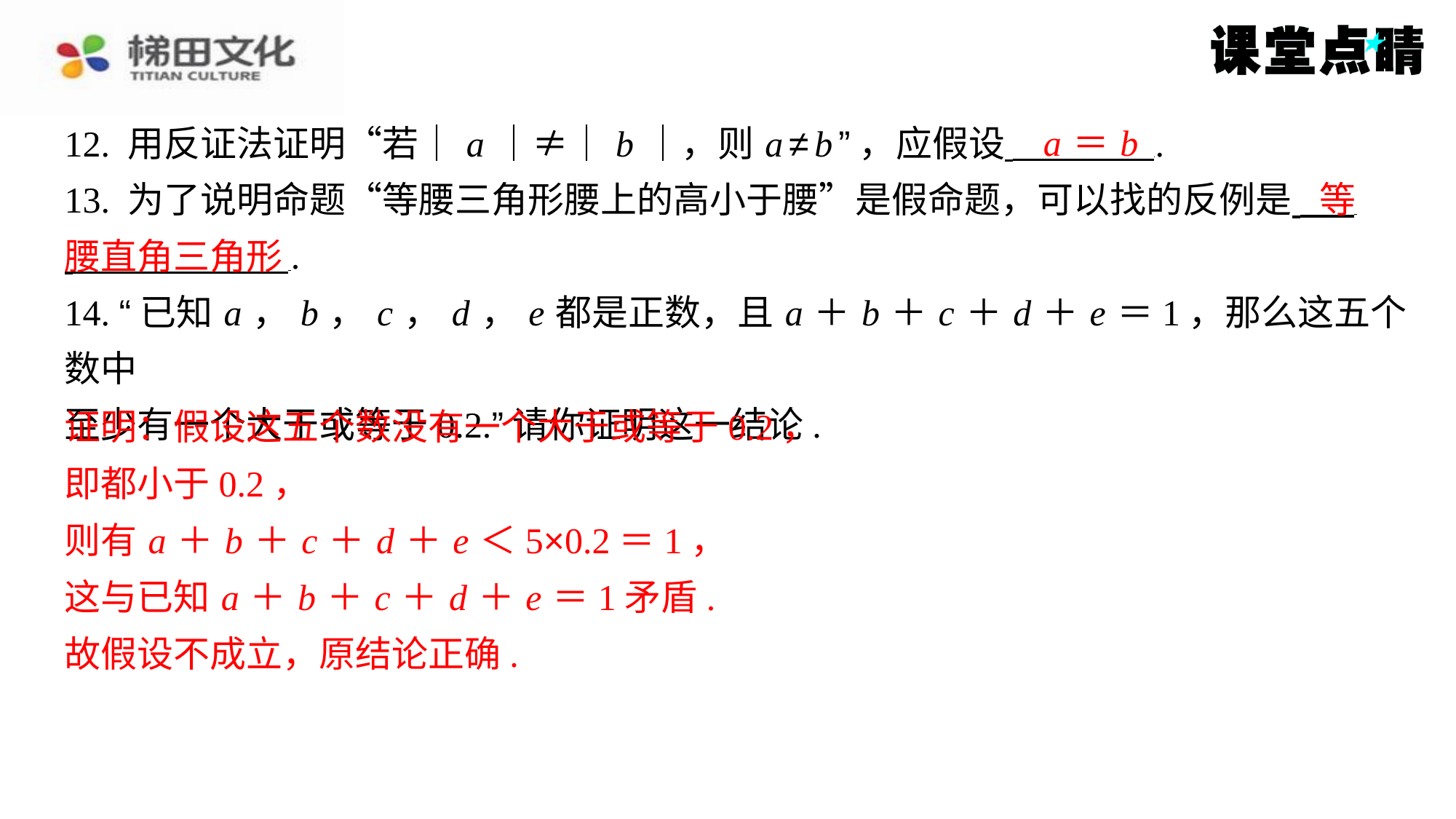

a ＝ b
12. 用反证法证明“若｜ a ｜≠｜ b ｜，则 a ≠ b ”，应假设                       ⁠.
13. 为了说明命题“等腰三角形腰上的高小于腰”是假命题，可以找的反例是          ⁠
                                  ⁠.
14. “已知 a ， b ， c ， d ， e 都是正数，且 a ＋ b ＋ c ＋ d ＋ e ＝1，那么这五个数中
至少有一个大于或等于0.2.”请你证明这一结论.
证明：假设这五个数没有一个大于或等于0.2，
即都小于0.2，
则有 a ＋ b ＋ c ＋ d ＋ e ＜5×0.2＝1，
这与已知 a ＋ b ＋ c ＋ d ＋ e ＝1矛盾.
故假设不成立，原结论正确.
等
腰直角三角形
证明：假设这五个数没有一个大于或等于0.2，
即都小于0.2，
则有 a ＋ b ＋ c ＋ d ＋ e ＜5×0.2＝1，
这与已知 a ＋ b ＋ c ＋ d ＋ e ＝1矛盾.
故假设不成立，原结论正确.